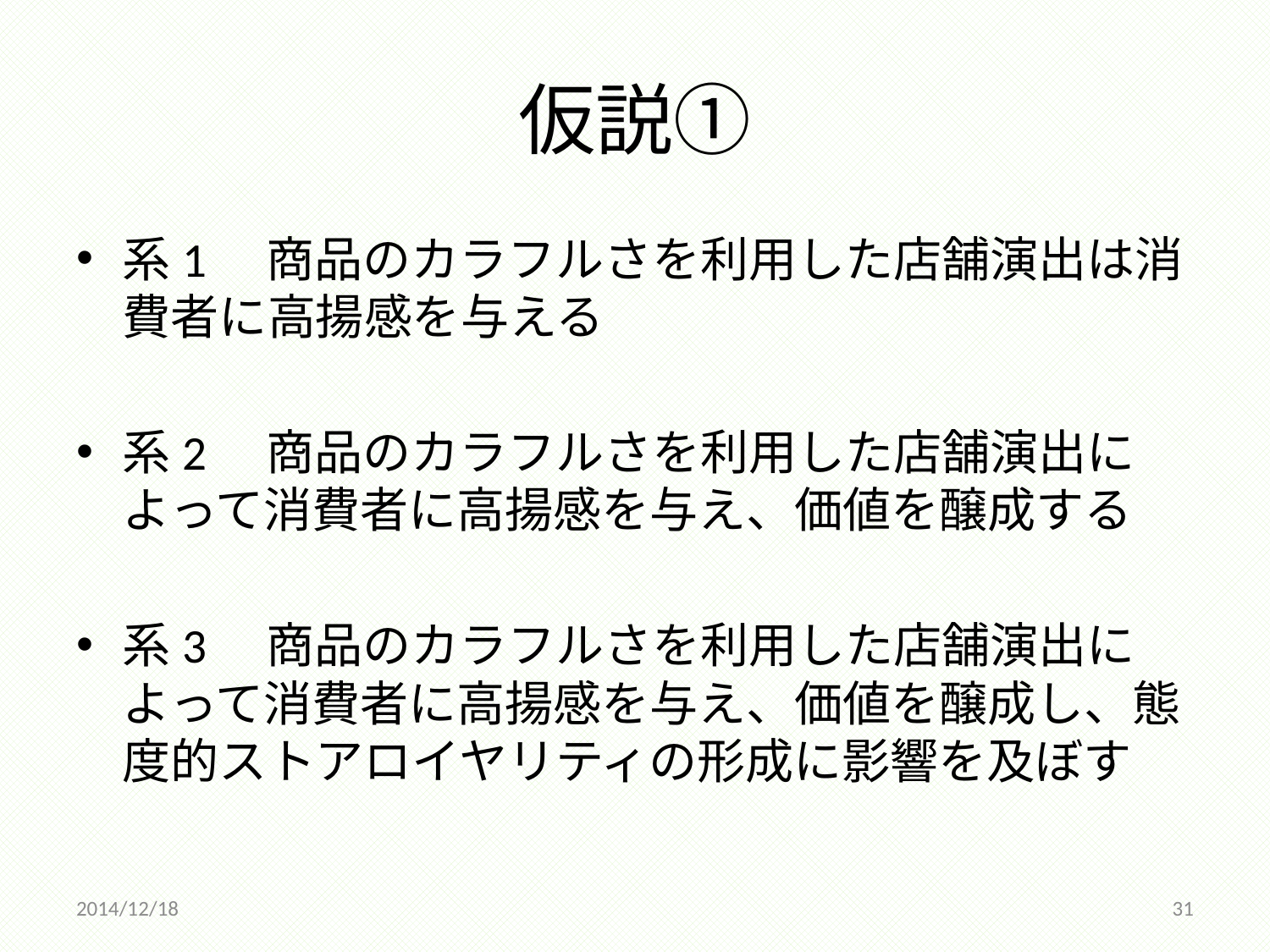

# 仮説①
系1　商品のカラフルさを利用した店舗演出は消費者に高揚感を与える

系2　商品のカラフルさを利用した店舗演出によって消費者に高揚感を与え、価値を醸成する

系3　商品のカラフルさを利用した店舗演出によって消費者に高揚感を与え、価値を醸成し、態度的ストアロイヤリティの形成に影響を及ぼす

2014/12/18
31